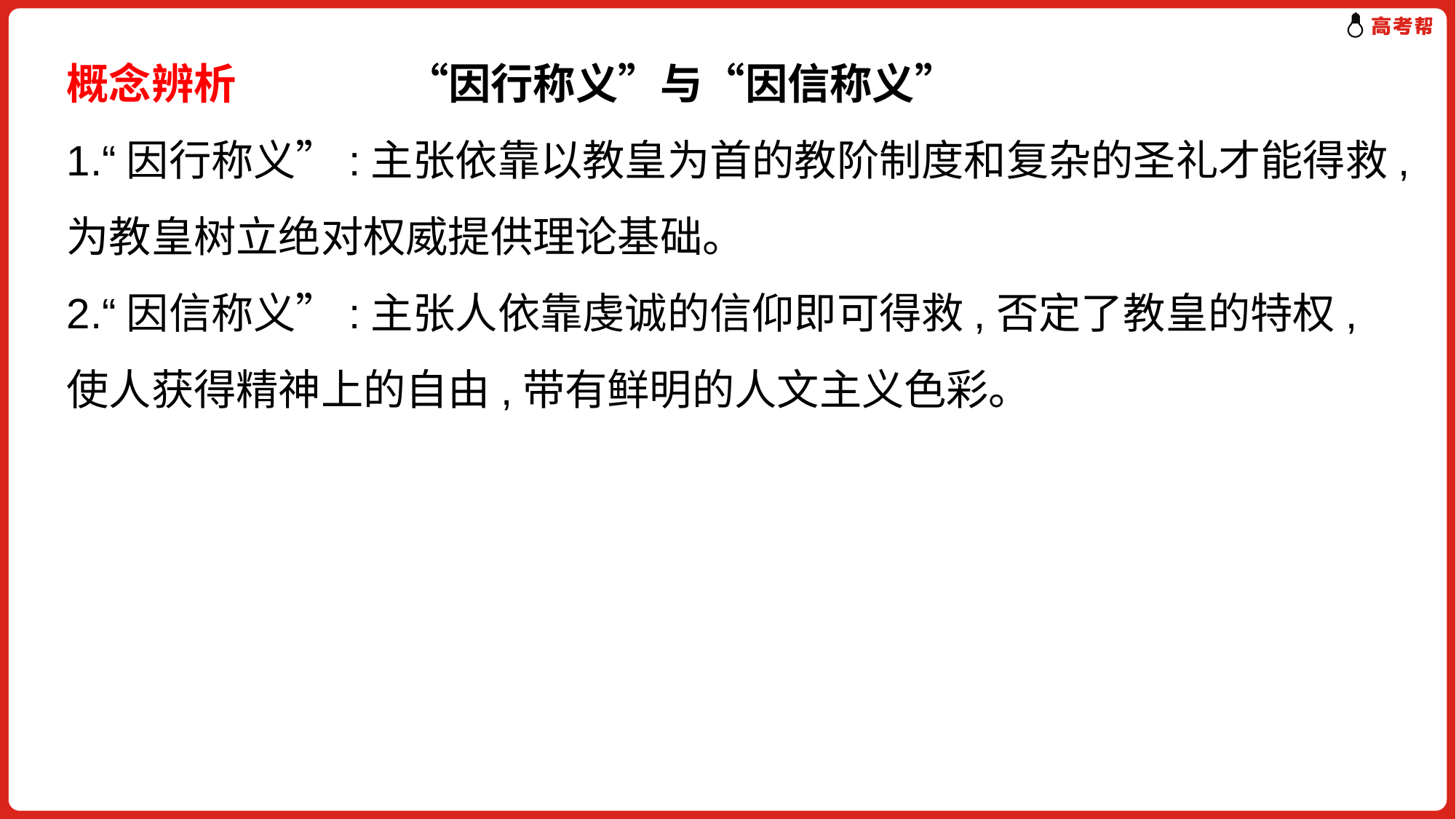

概念辨析　　         “因行称义”与“因信称义”
1.“因行称义”:主张依靠以教皇为首的教阶制度和复杂的圣礼才能得救,为教皇树立绝对权威提供理论基础。
2.“因信称义”:主张人依靠虔诚的信仰即可得救,否定了教皇的特权,使人获得精神上的自由,带有鲜明的人文主义色彩。